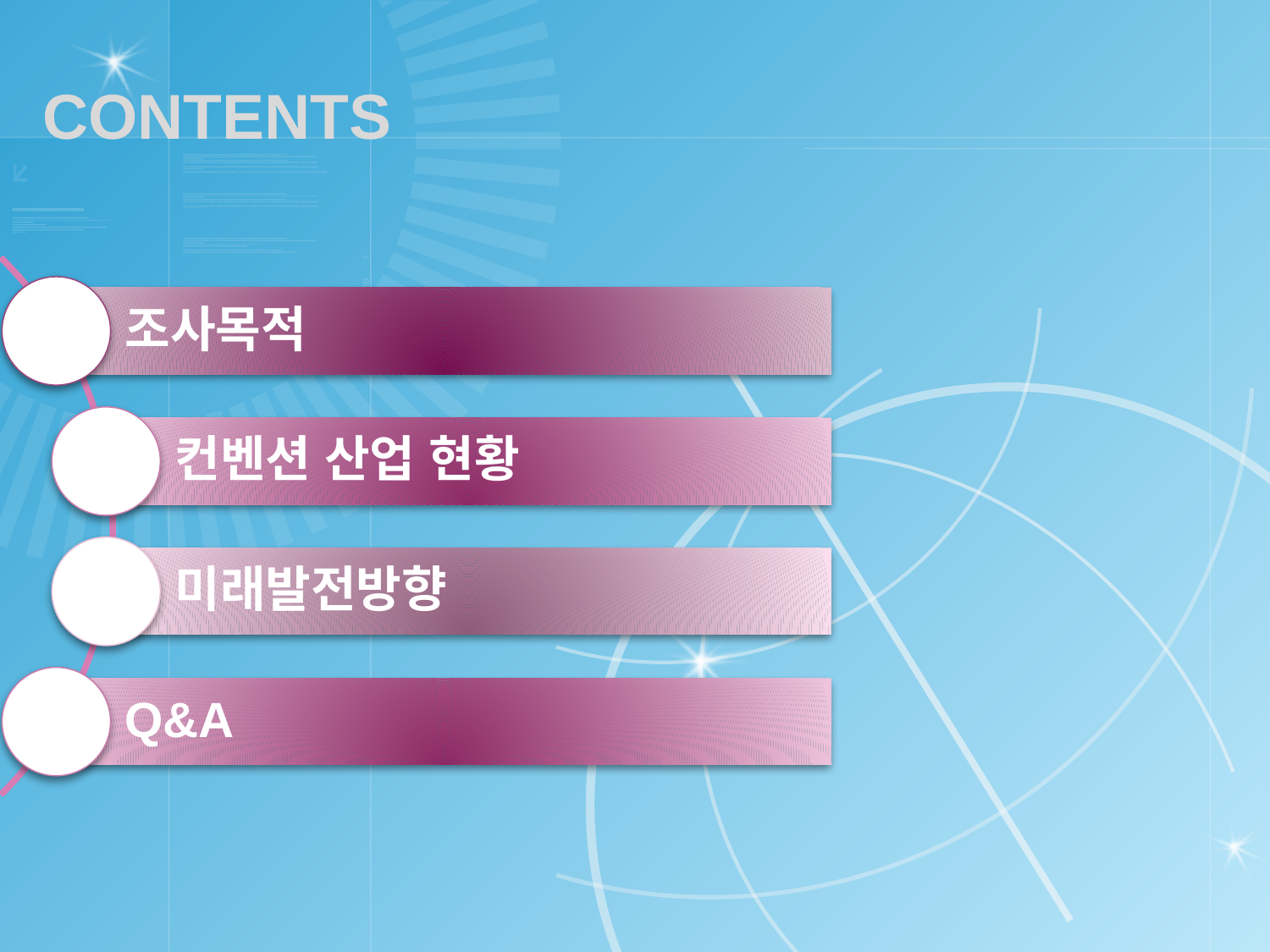

CONTENTS
조사목적
컨벤션 산업 현황
미래발전방향
Q&A